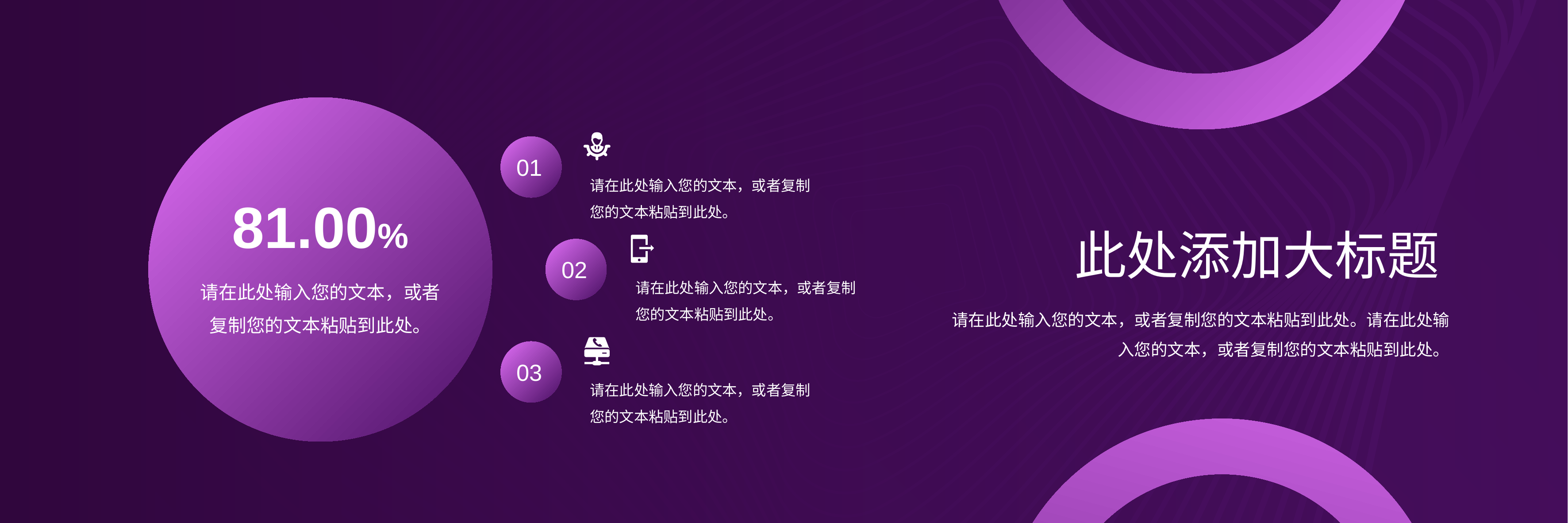

01
请在此处输入您的文本，或者复制您的文本粘贴到此处。
81.00%
请在此处输入您的文本，或者复制您的文本粘贴到此处。

02
请在此处输入您的文本，或者复制您的文本粘贴到此处。

03
请在此处输入您的文本，或者复制您的文本粘贴到此处。
此处添加大标题
请在此处输入您的文本，或者复制您的文本粘贴到此处。请在此处输入您的文本，或者复制您的文本粘贴到此处。